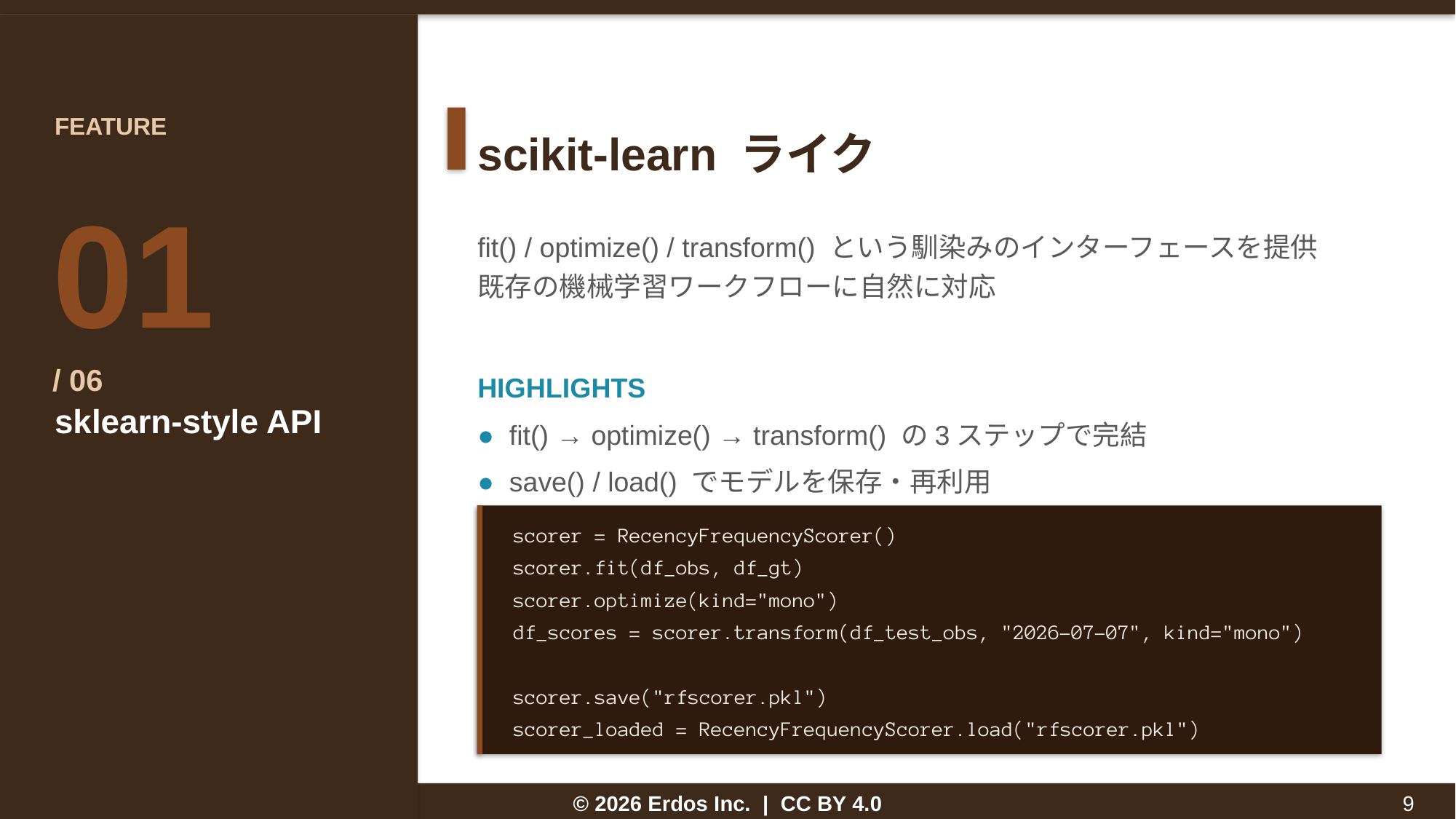

FEATURE

scikit-learn ライク
01
/ 06
fit() / optimize() / transform() という馴染みのインターフェースを提供
既存の機械学習ワークフローに自然に対応
HIGHLIGHTS
●  fit() → optimize() → transform() の3ステップで完結
●  save() / load() でモデルを保存・再利用
sklearn-style API

scorer = RecencyFrequencyScorer()
scorer.fit(df_obs, df_gt)
scorer.optimize(kind="mono")
df_scores = scorer.transform(df_test_obs, "2026-07-07", kind="mono")

scorer.save("rfscorer.pkl")
scorer_loaded = RecencyFrequencyScorer.load("rfscorer.pkl")

© 2026 Erdos Inc.  |  CC BY 4.0
9